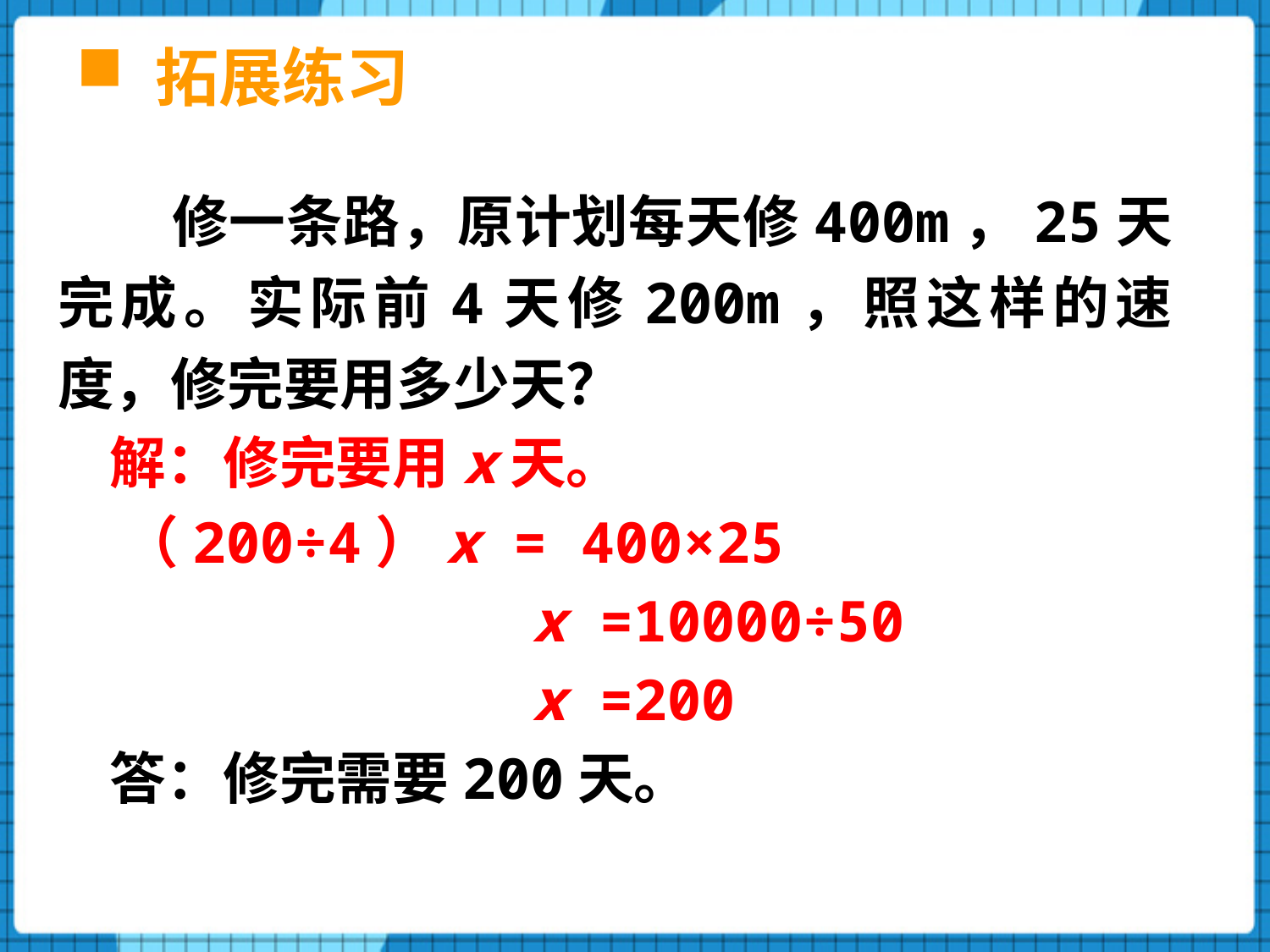

# 拓展练习
　　修一条路，原计划每天修400m，25天完成。实际前4天修200m，照这样的速度，修完要用多少天？
   解：修完要用x天。
    （200÷4）x = 400×25
              x =10000÷50
              x =200
   答：修完需要200天。